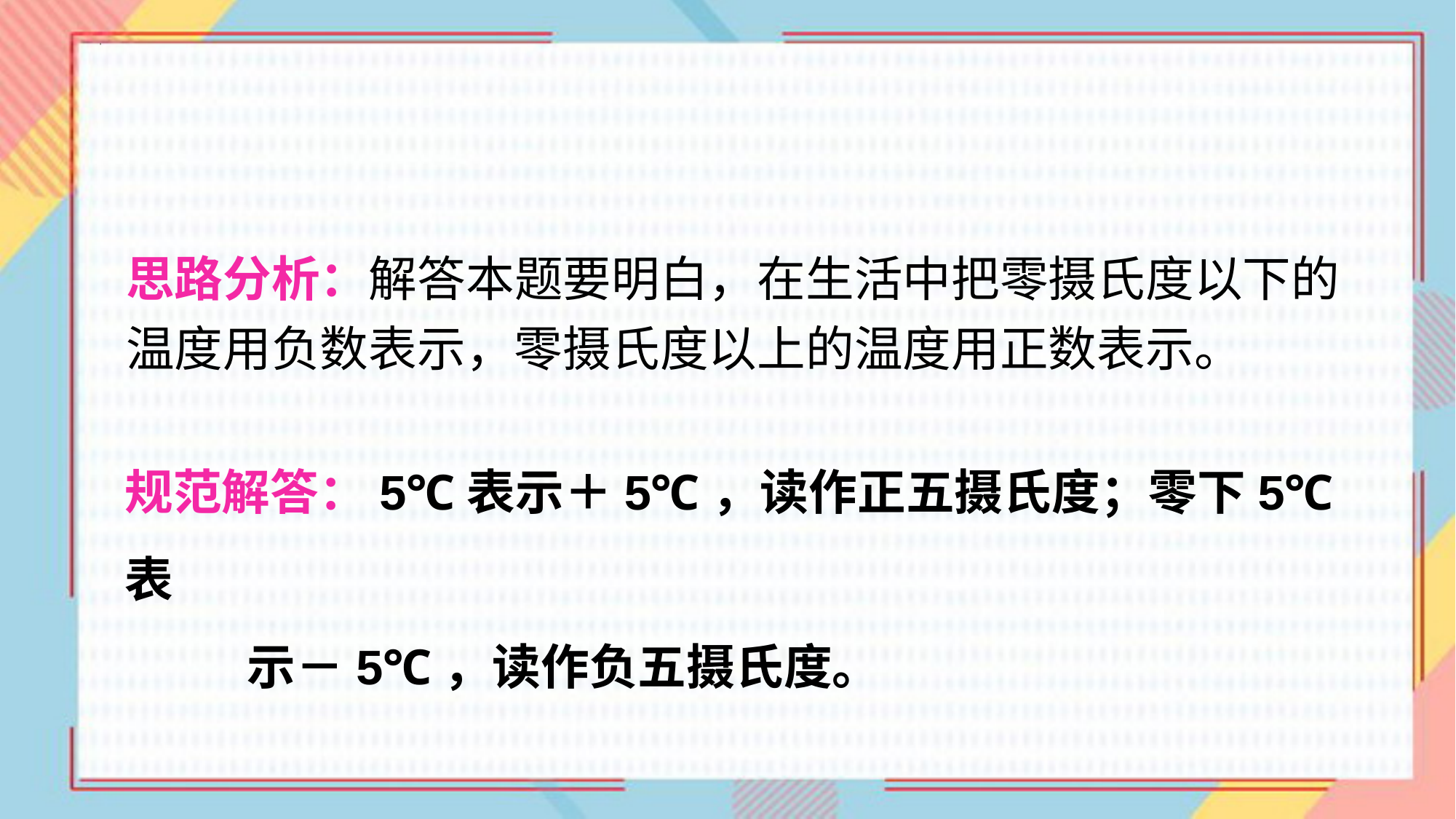

思路分析：解答本题要明白，在生活中把零摄氏度以下的
温度用负数表示，零摄氏度以上的温度用正数表示。
规范解答：5℃表示＋5℃，读作正五摄氏度；零下5℃表
          示－5℃，读作负五摄氏度。